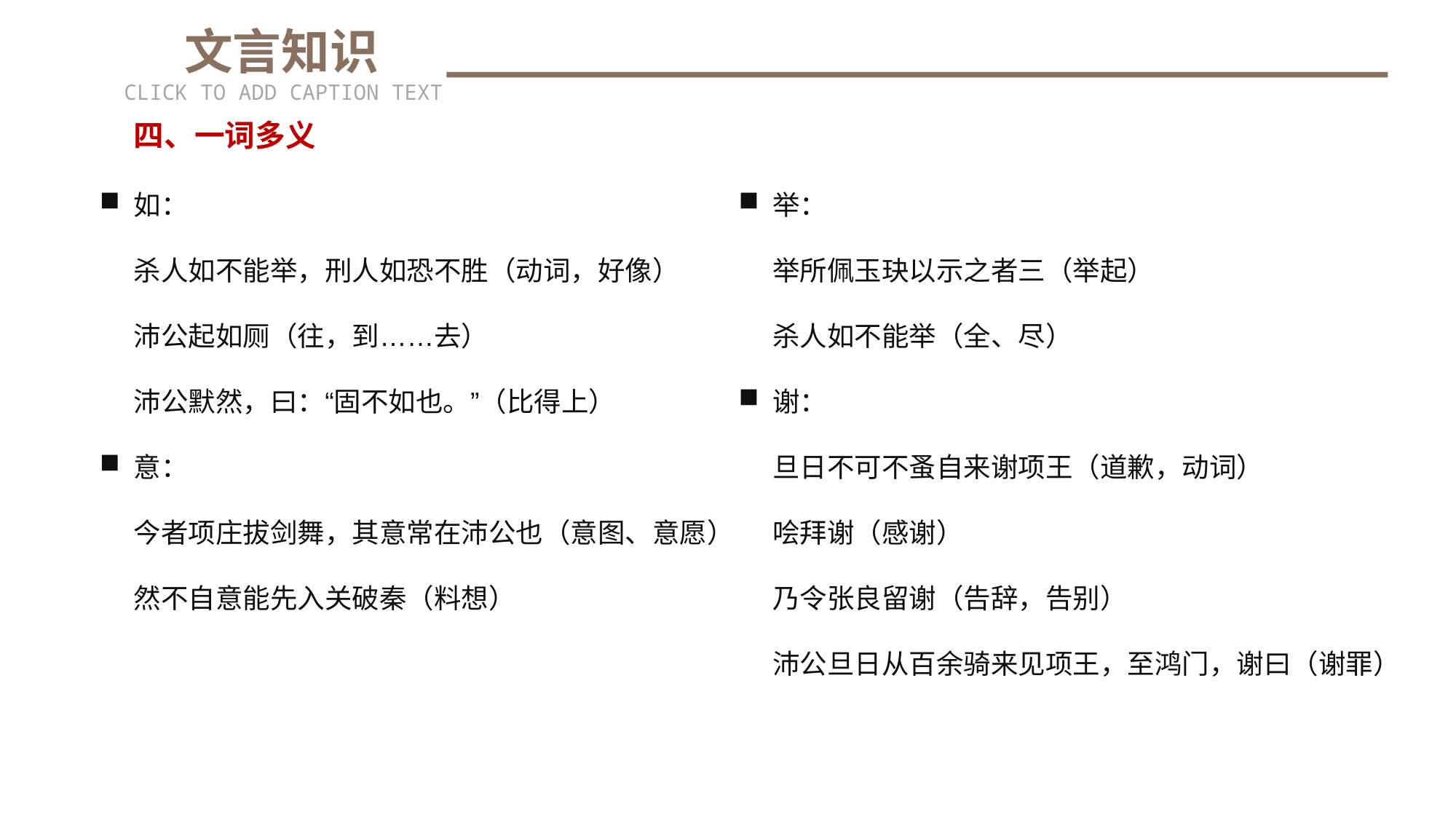

文言知识

CLICK TO ADD CAPTION TEXT
四、一词多义
如：
杀人如不能举，刑人如恐不胜（动词，好像）
沛公起如厕（往，到……去）
沛公默然，曰：“固不如也。”（比得上）
意：
今者项庄拔剑舞，其意常在沛公也（意图、意愿）
然不自意能先入关破秦（料想）
举：
举所佩玉玦以示之者三（举起）
杀人如不能举（全、尽）
谢：
旦日不可不蚤自来谢项王（道歉，动词）
哙拜谢（感谢）
乃令张良留谢（告辞，告别）
沛公旦日从百余骑来见项王，至鸿门，谢曰（谢罪）